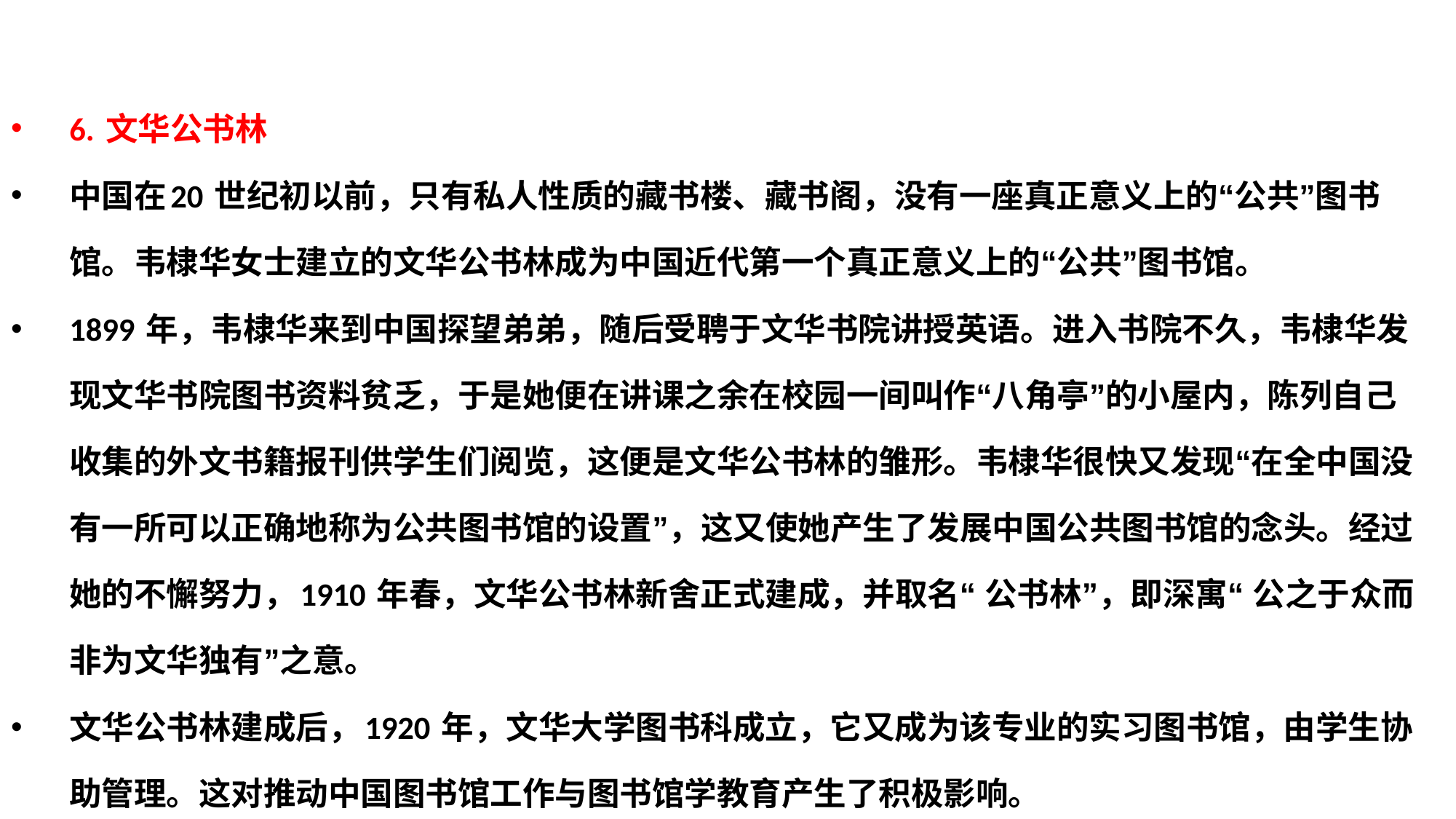

6. 文华公书林
中国在20 世纪初以前，只有私人性质的藏书楼、藏书阁，没有一座真正意义上的“公共”图书馆。韦棣华女士建立的文华公书林成为中国近代第一个真正意义上的“公共”图书馆。
1899 年，韦棣华来到中国探望弟弟，随后受聘于文华书院讲授英语。进入书院不久，韦棣华发现文华书院图书资料贫乏，于是她便在讲课之余在校园一间叫作“八角亭”的小屋内，陈列自己收集的外文书籍报刊供学生们阅览，这便是文华公书林的雏形。韦棣华很快又发现“在全中国没有一所可以正确地称为公共图书馆的设置”，这又使她产生了发展中国公共图书馆的念头。经过她的不懈努力，1910 年春，文华公书林新舍正式建成，并取名“ 公书林”，即深寓“ 公之于众而非为文华独有”之意。
文华公书林建成后，1920 年，文华大学图书科成立，它又成为该专业的实习图书馆，由学生协助管理。这对推动中国图书馆工作与图书馆学教育产生了积极影响。